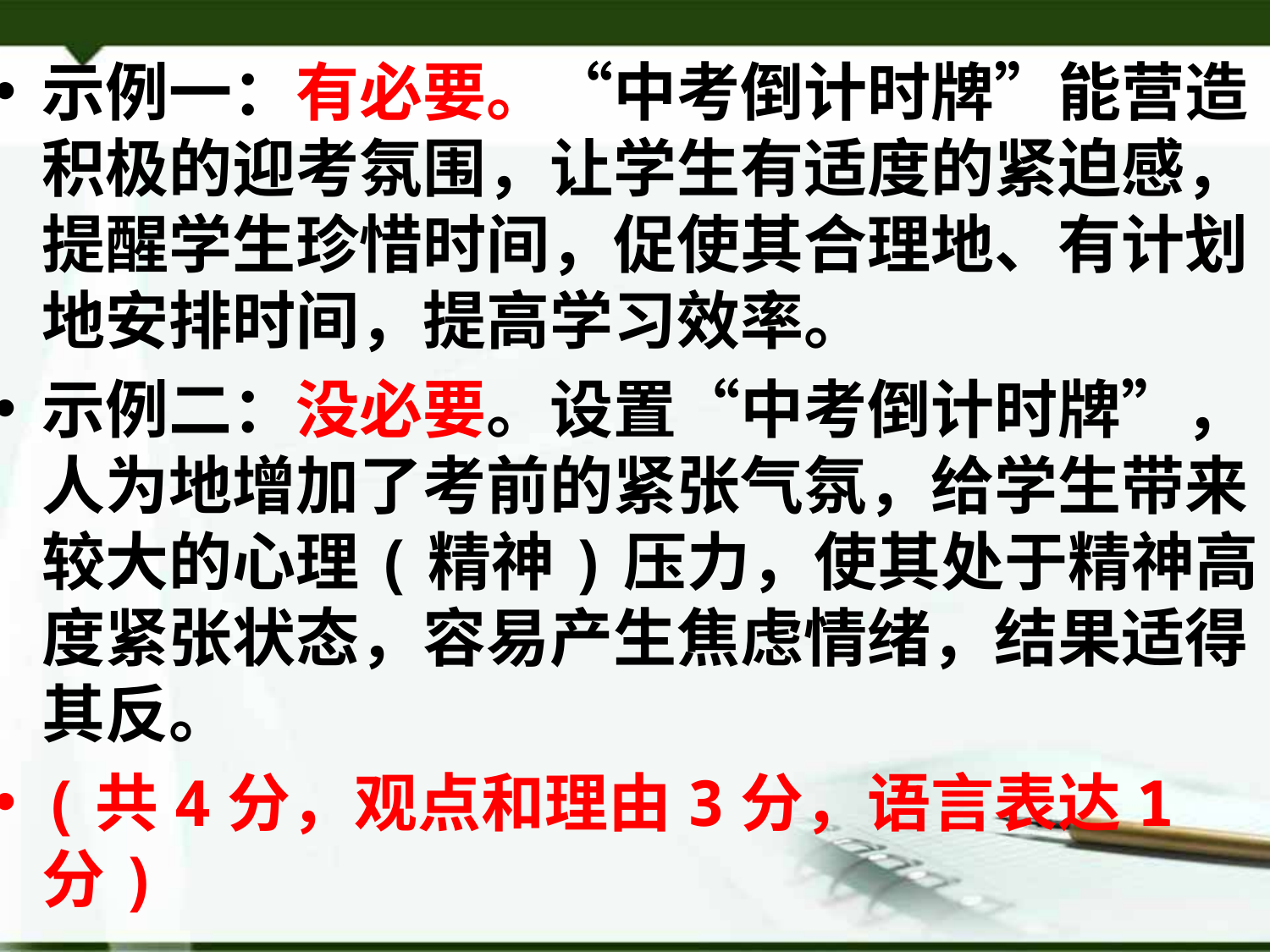

#
示例一：有必要。“中考倒计时牌”能营造积极的迎考氛围，让学生有适度的紧迫感，提醒学生珍惜时间，促使其合理地、有计划地安排时间，提高学习效率。
示例二：没必要。设置“中考倒计时牌”，人为地增加了考前的紧张气氛，给学生带来较大的心理(精神)压力，使其处于精神高度紧张状态，容易产生焦虑情绪，结果适得其反。
(共4分，观点和理由3分，语言表达1分)